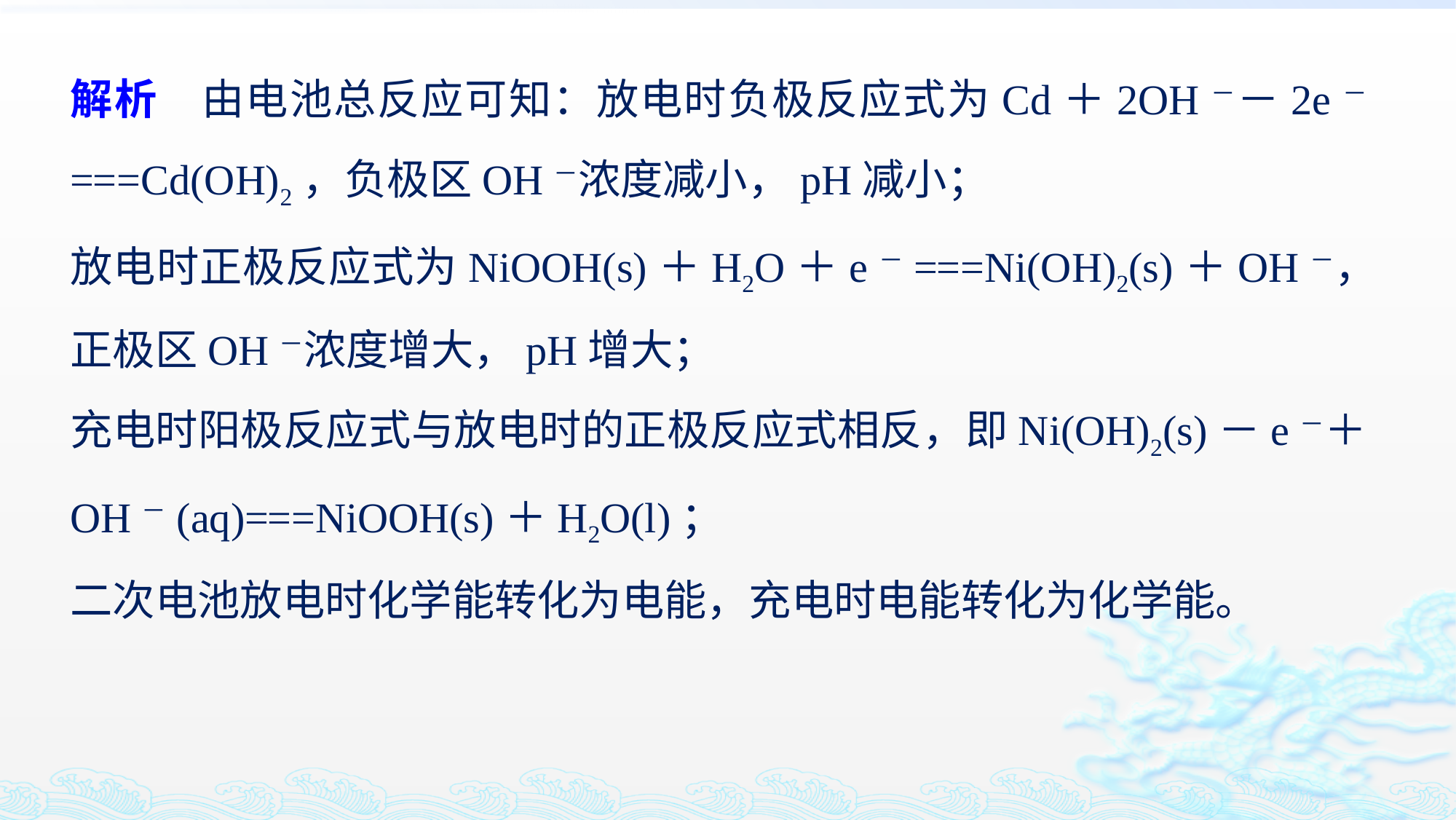

解析　由电池总反应可知：放电时负极反应式为Cd＋2OH－－2e－===Cd(OH)2，负极区OH－浓度减小，pH减小；
放电时正极反应式为NiOOH(s)＋H2O＋e－===Ni(OH)2(s)＋OH－，正极区OH－浓度增大，pH增大；
充电时阳极反应式与放电时的正极反应式相反，即Ni(OH)2(s)－e－＋OH－(aq)===NiOOH(s)＋H2O(l)；
二次电池放电时化学能转化为电能，充电时电能转化为化学能。